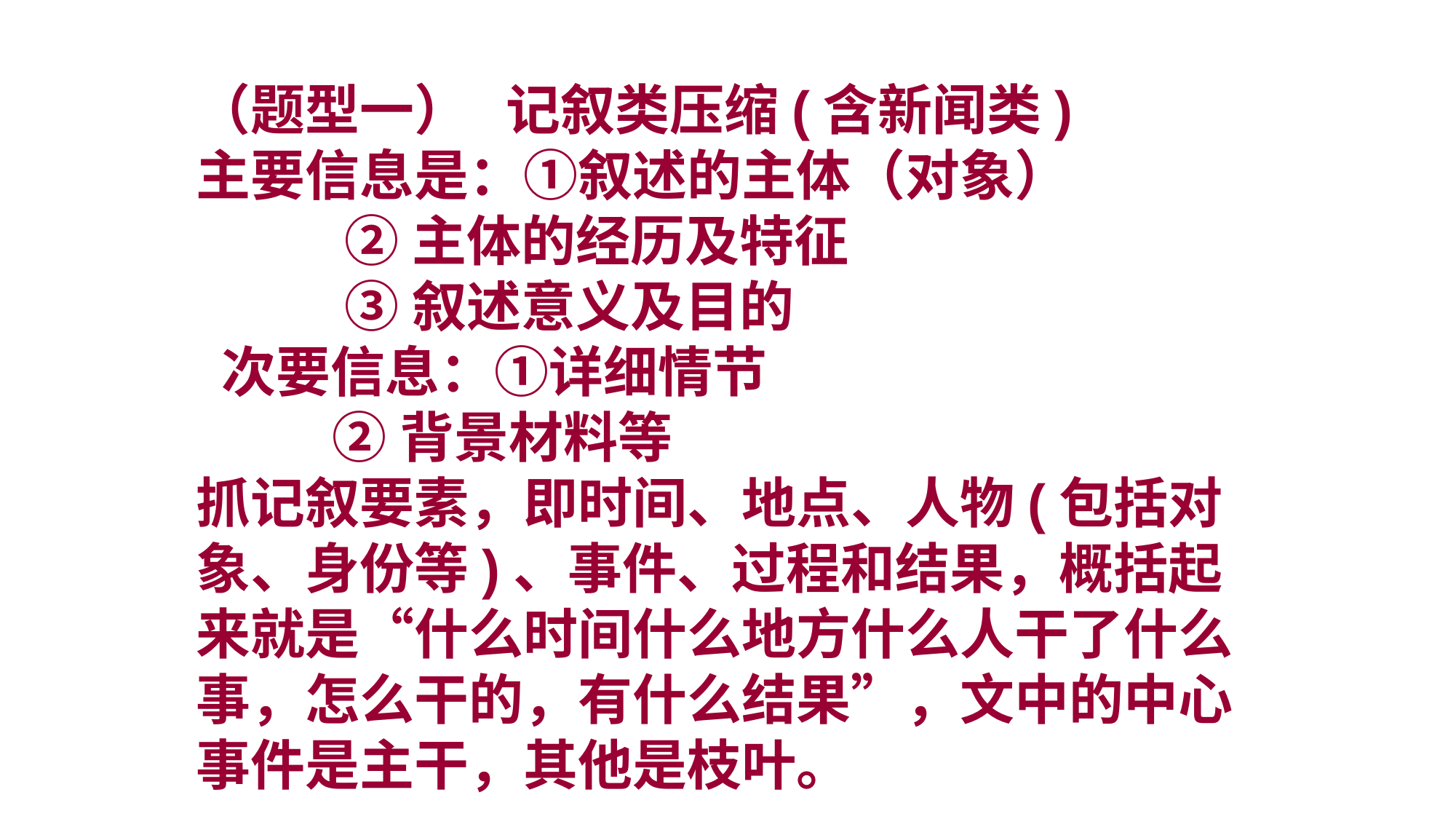

（题型一）   记叙类压缩(含新闻类)
主要信息是：①叙述的主体（对象）
            ②主体的经历及特征
            ③叙述意义及目的
 次要信息：①详细情节
           ②背景材料等
抓记叙要素，即时间、地点、人物(包括对象、身份等)、事件、过程和结果，概括起来就是“什么时间什么地方什么人干了什么事，怎么干的，有什么结果”，文中的中心事件是主干，其他是枝叶。